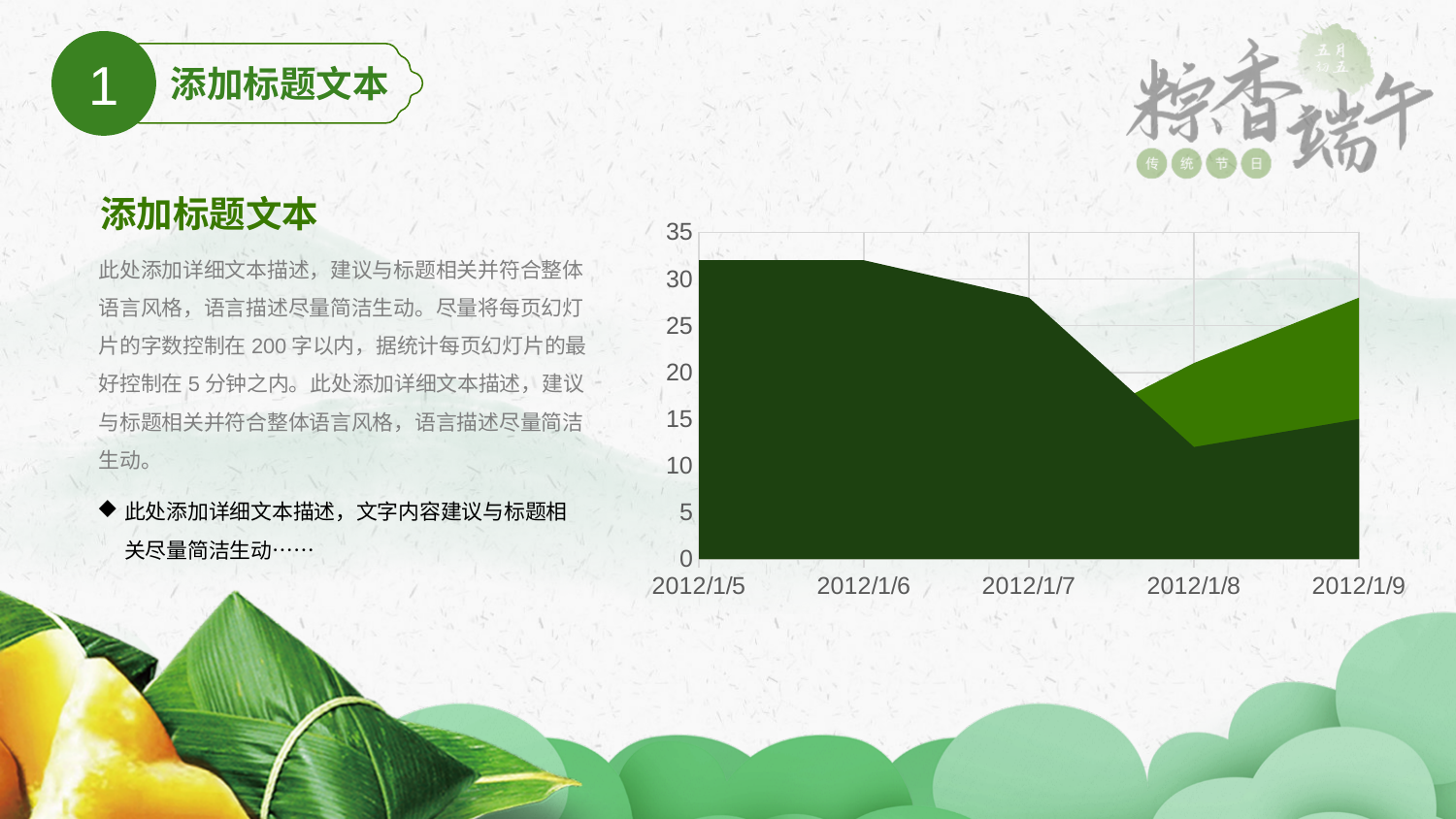

1
添加标题文本
添加标题文本

### Chart

| Category | 系列 1 | 系列 2 |
|---|---|---|
| 40913 | 32.0 | 12.0 |
| 40914 | 32.0 | 12.0 |
| 40915 | 28.0 | 12.0 |
| 40916 | 12.0 | 21.0 |
| 40917 | 15.0 | 28.0 |
此处添加详细文本描述，建议与标题相关并符合整体语言风格，语言描述尽量简洁生动。尽量将每页幻灯片的字数控制在200字以内，据统计每页幻灯片的最好控制在5分钟之内。此处添加详细文本描述，建议与标题相关并符合整体语言风格，语言描述尽量简洁生动。
此处添加详细文本描述，文字内容建议与标题相关尽量简洁生动……